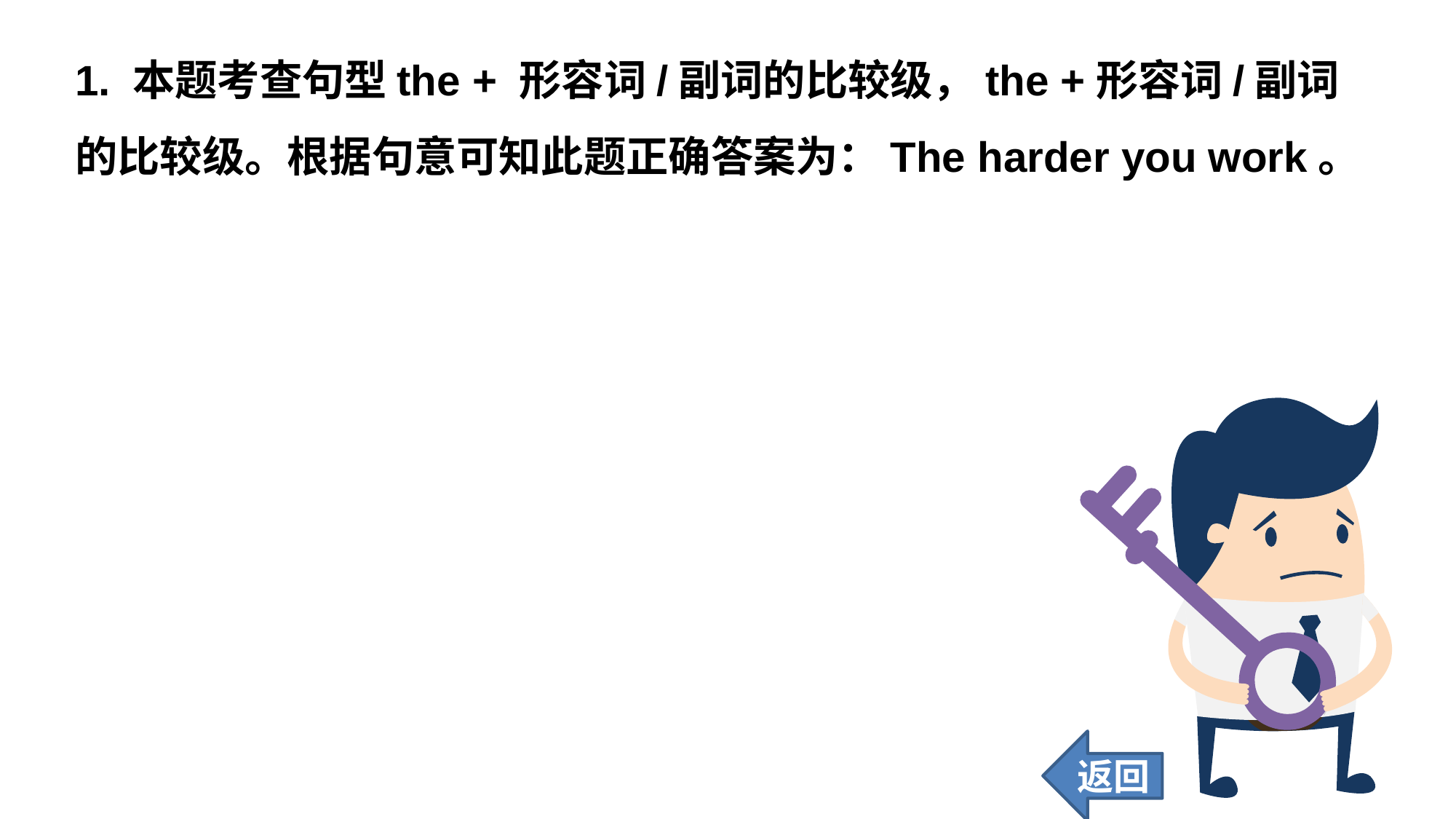

1. 本题考查句型the + 形容词/副词的比较级，the +形容词/副词的比较级。根据句意可知此题正确答案为：The harder you work。

返回
47